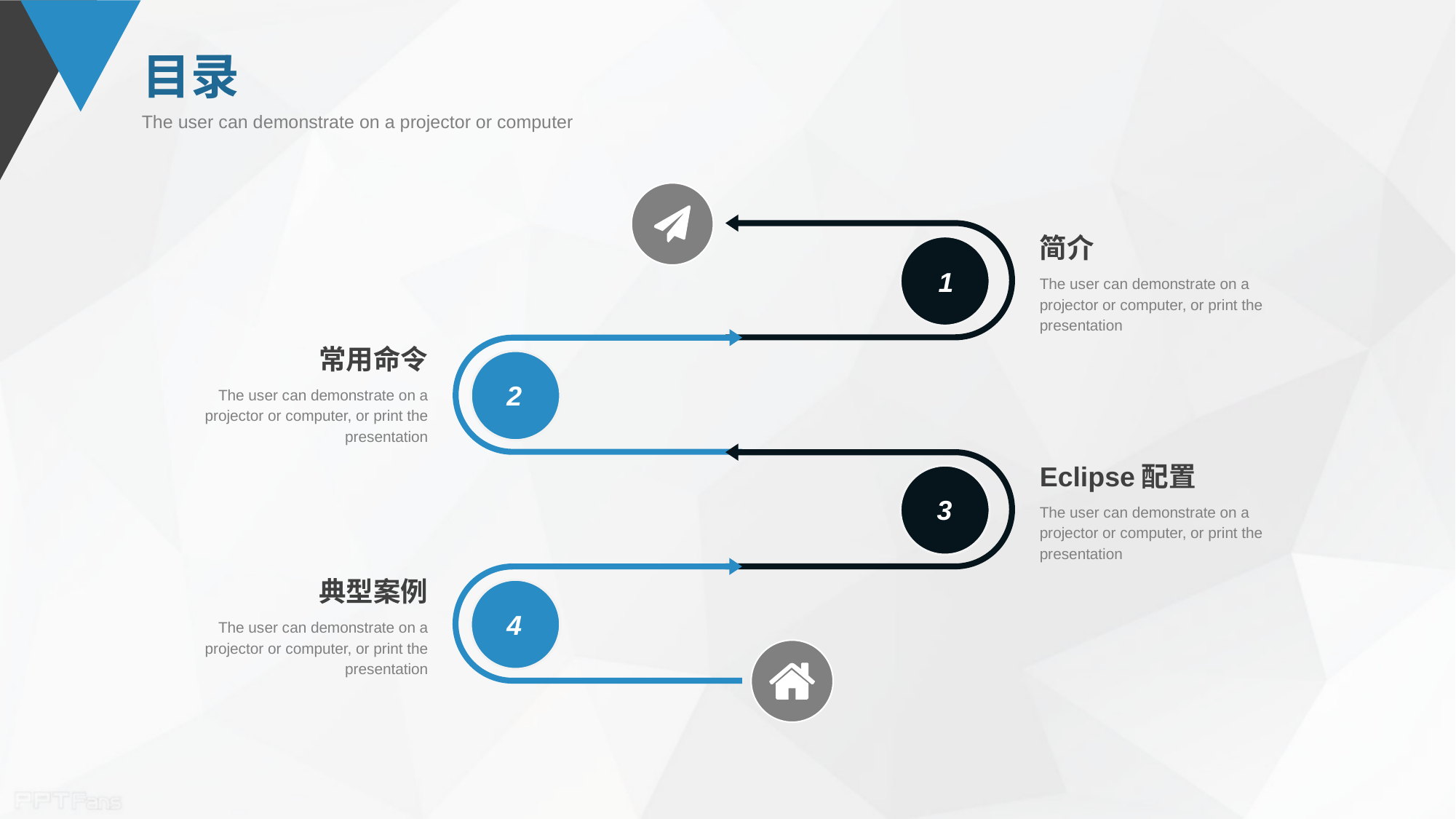

目录
The user can demonstrate on a projector or computer

1
2
3
4
简介
The user can demonstrate on a projector or computer, or print the presentation
常用命令
The user can demonstrate on a projector or computer, or print the presentation
Eclipse配置
The user can demonstrate on a projector or computer, or print the presentation
典型案例
The user can demonstrate on a projector or computer, or print the presentation